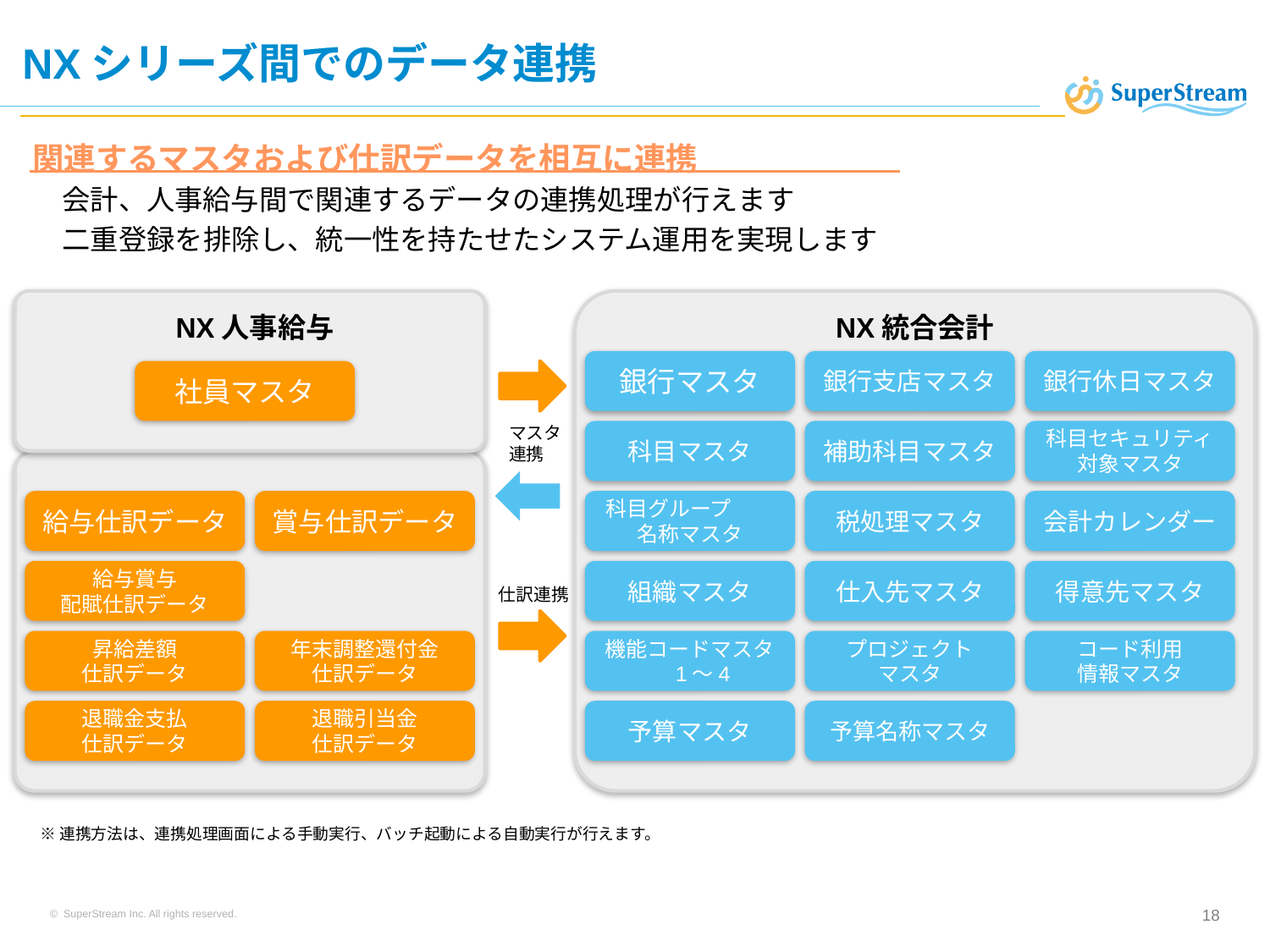

NXシリーズ間でのデータ連携
関連するマスタおよび仕訳データを相互に連携
会計、人事給与間で関連するデータの連携処理が行えます
二重登録を排除し、統一性を持たせたシステム運用を実現します

NX人事給与
NX統合会計
銀行マスタ
銀行支店マスタ
銀行休日マスタ
社員マスタ

マスタ
連携
科目マスタ
補助科目マスタ
科目セキュリティ対象マスタ

給与仕訳データ
賞与仕訳データ
科目グループ　　名称マスタ
税処理マスタ
会計カレンダー
給与賞与
配賦仕訳データ
組織マスタ
仕入先マスタ
得意先マスタ
仕訳連携

昇給差額
仕訳データ
年末調整還付金
仕訳データ
機能コードマスタ　1～4
プロジェクト
マスタ
コード利用
情報マスタ
退職金支払
仕訳データ
退職引当金
仕訳データ
予算マスタ
予算名称マスタ

※連携方法は、連携処理画面による手動実行、バッチ起動による自動実行が行えます。
©  SuperStream Inc. All rights reserved.
18